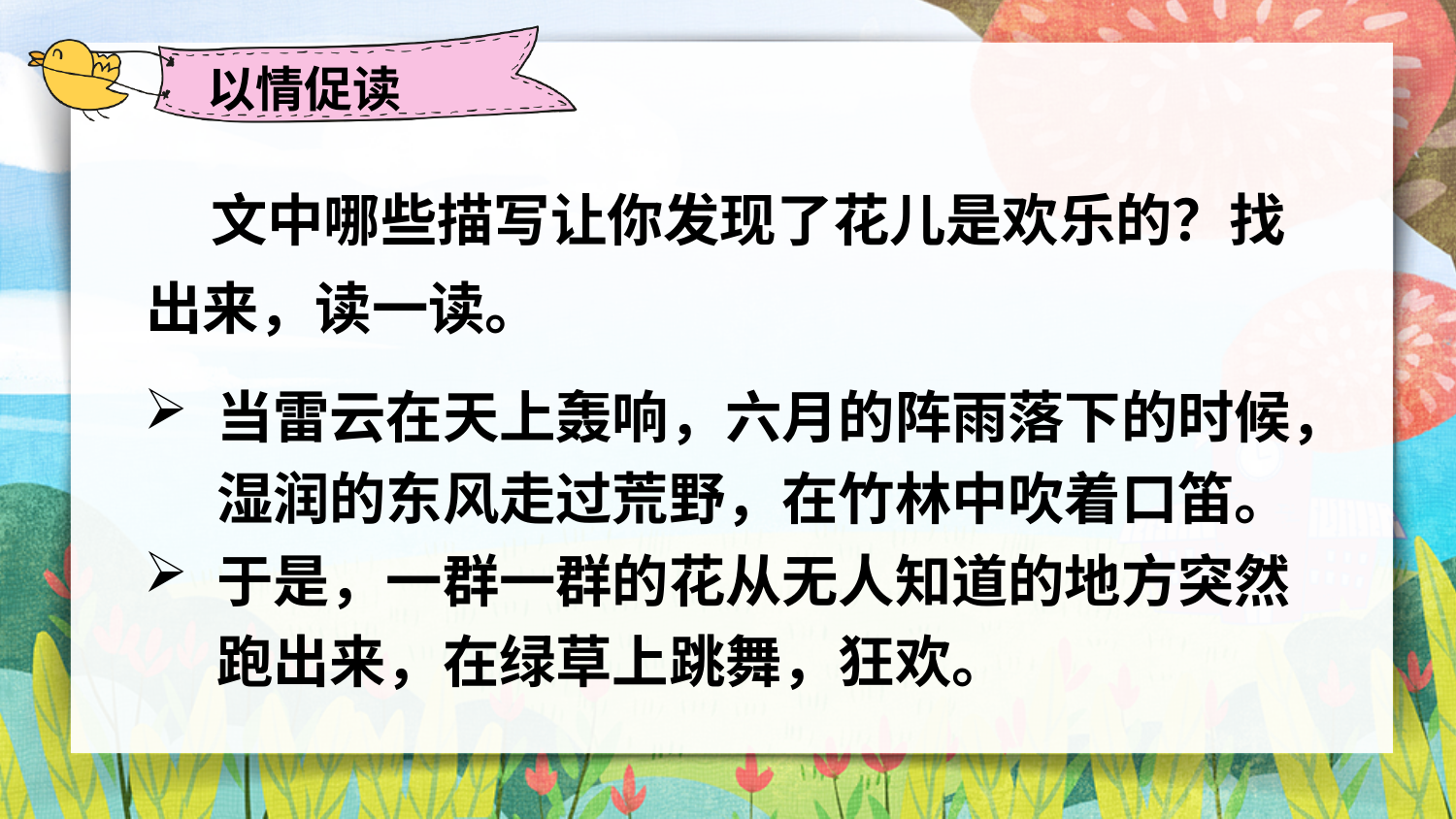

以情促读
    文中哪些描写让你发现了花儿是欢乐的？找出来，读一读。
当雷云在天上轰响，六月的阵雨落下的时候，湿润的东风走过荒野，在竹林中吹着口笛。
于是，一群一群的花从无人知道的地方突然跑出来，在绿草上跳舞，狂欢。